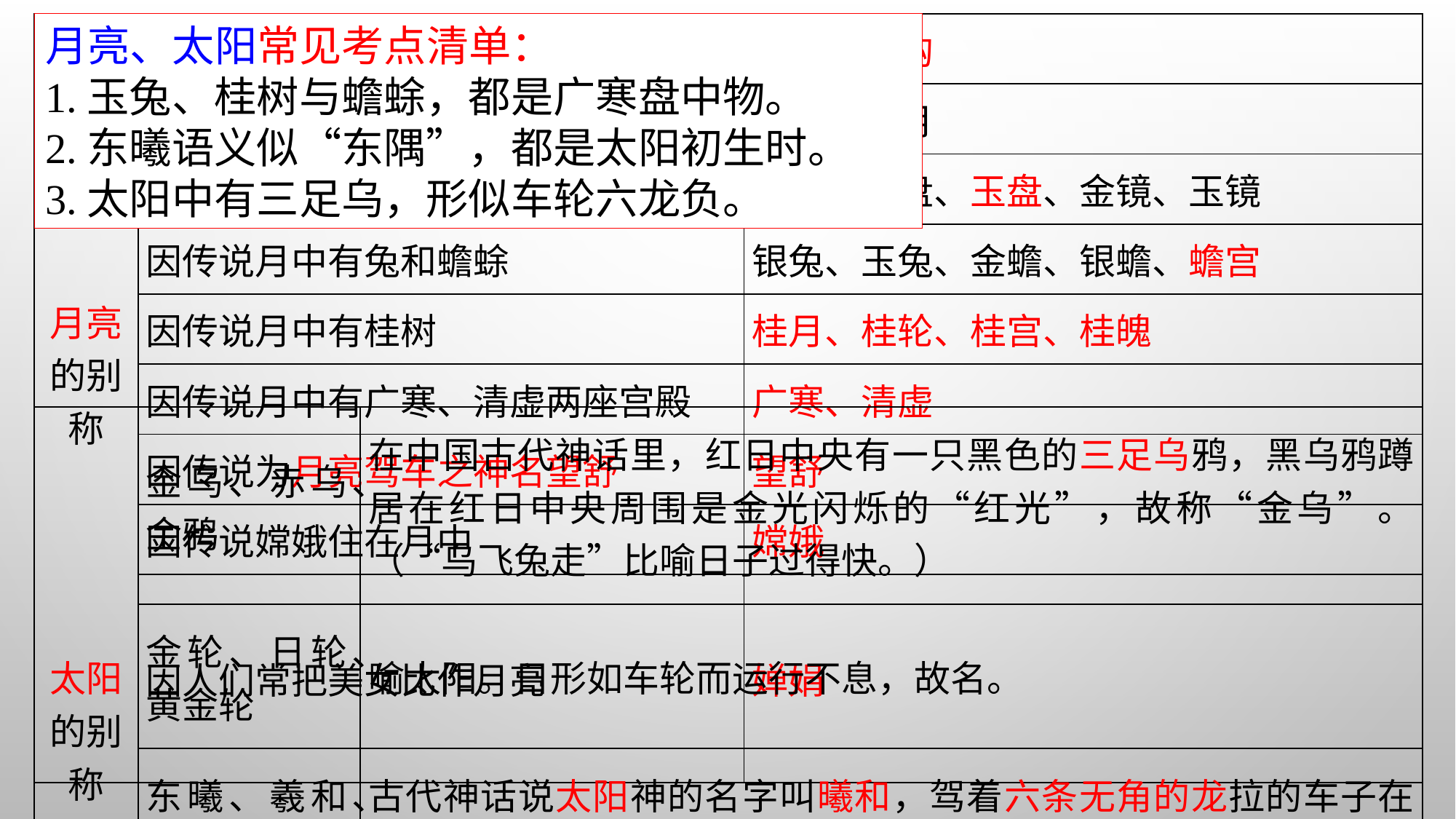

| 月亮的别称 | 因初月如钩 | 银钩、玉钩 |
| --- | --- | --- |
|  | 因弦月如弓 | 玉弓、弓月 |
|  | 因满月如轮如盘如镜 | 玉轮、银盘、玉盘、金镜、玉镜 |
|  | 因传说月中有兔和蟾蜍 | 银兔、玉兔、金蟾、银蟾、蟾宫 |
|  | 因传说月中有桂树 | 桂月、桂轮、桂宫、桂魄 |
|  | 因传说月中有广寒、清虚两座宫殿 | 广寒、清虚 |
|  | 因传说为月亮驾车之神名望舒 | 望舒 |
|  | 因传说嫦娥住在月中 | 嫦娥 |
|  | 因人们常把美女比作月亮 | 婵娟 |
月亮、太阳常见考点清单：
1.玉兔、桂树与蟾蜍，都是广寒盘中物。
2.东曦语义似“东隅”，都是太阳初生时。
3.太阳中有三足乌，形似车轮六龙负。
| 太阳的别称 | 金乌、赤乌、金鸦 | 在中国古代神话里，红日中央有一只黑色的三足乌鸦，黑乌鸦蹲居在红日中央周围是金光闪烁的“红光”，故称“金乌”。（“乌飞兔走”比喻日子过得快。） |
| --- | --- | --- |
|  | 金轮、日轮、黄金轮 | 喻太阳。日形如车轮而运行不息，故名。 |
|  | 东曦、羲和、六龙 | 古代神话说太阳神的名字叫曦和，驾着六条无角的龙拉的车子在天空驰骋。东曦指初升的太阳。 |
|  | 阳景 | 阳光。 |